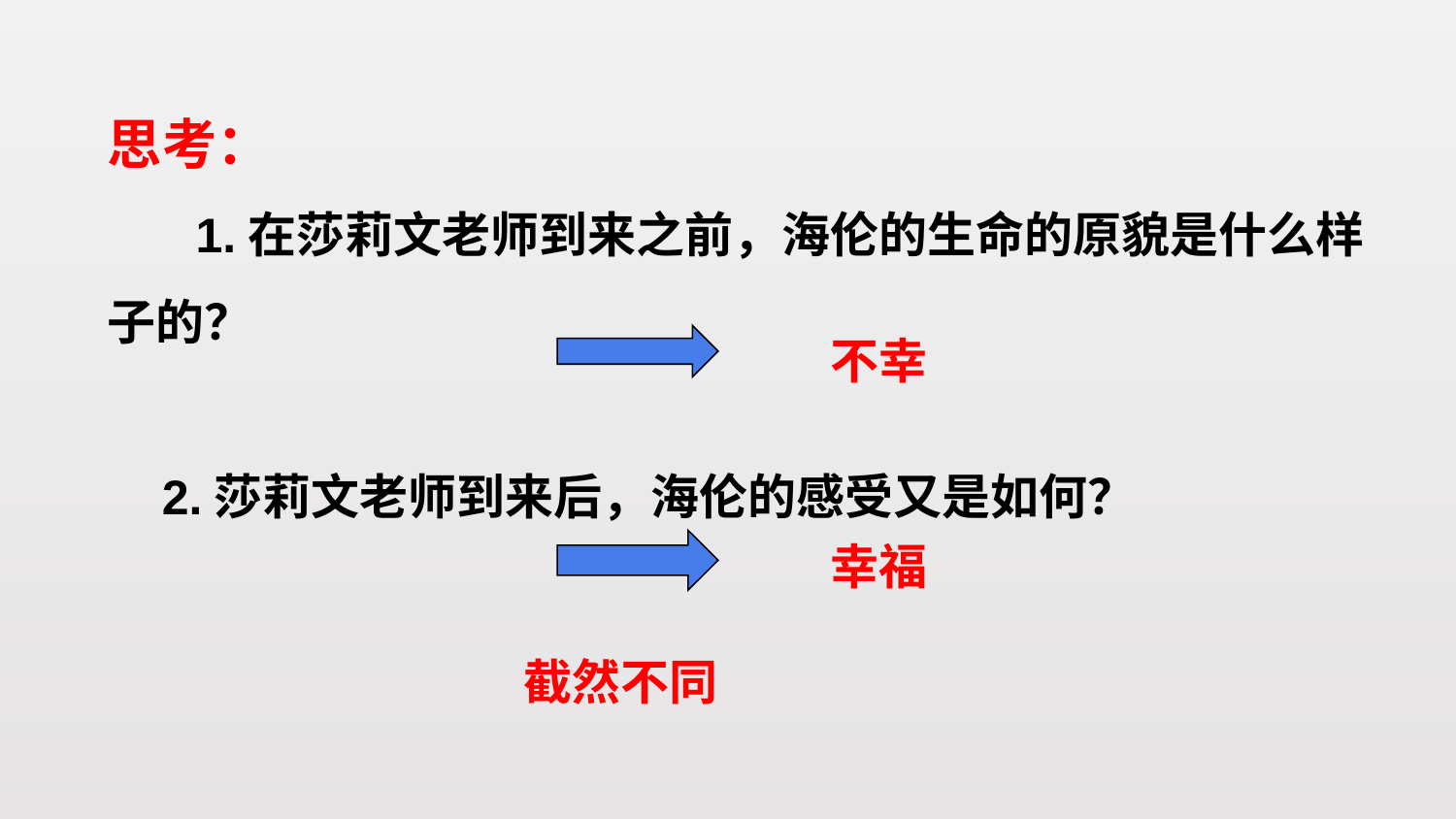

思考：
           1.在莎莉文老师到来之前，海伦的生命的原貌是什么样子的？
    2.莎莉文老师到来后，海伦的感受又是如何？

不幸

幸福
截然不同